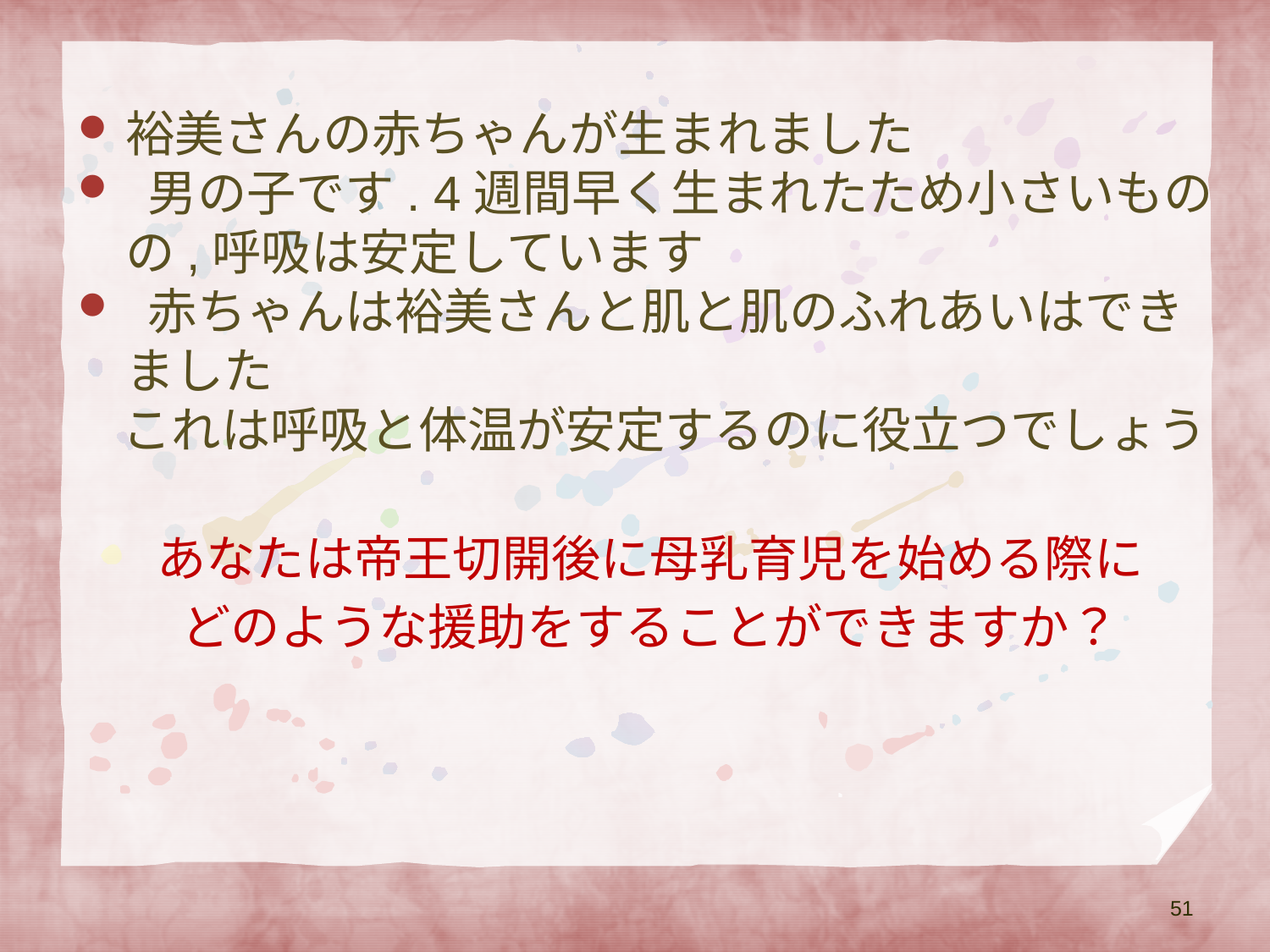

裕美さんの赤ちゃんが生まれました
 男の子です. 4週間早く生まれたため小さいものの,呼吸は安定しています
 赤ちゃんは裕美さんと肌と肌のふれあいはできました
   これは呼吸と体温が安定するのに役立つでしょう

あなたは帝王切開後に母乳育児を始める際に
どのような援助をすることができますか？
51